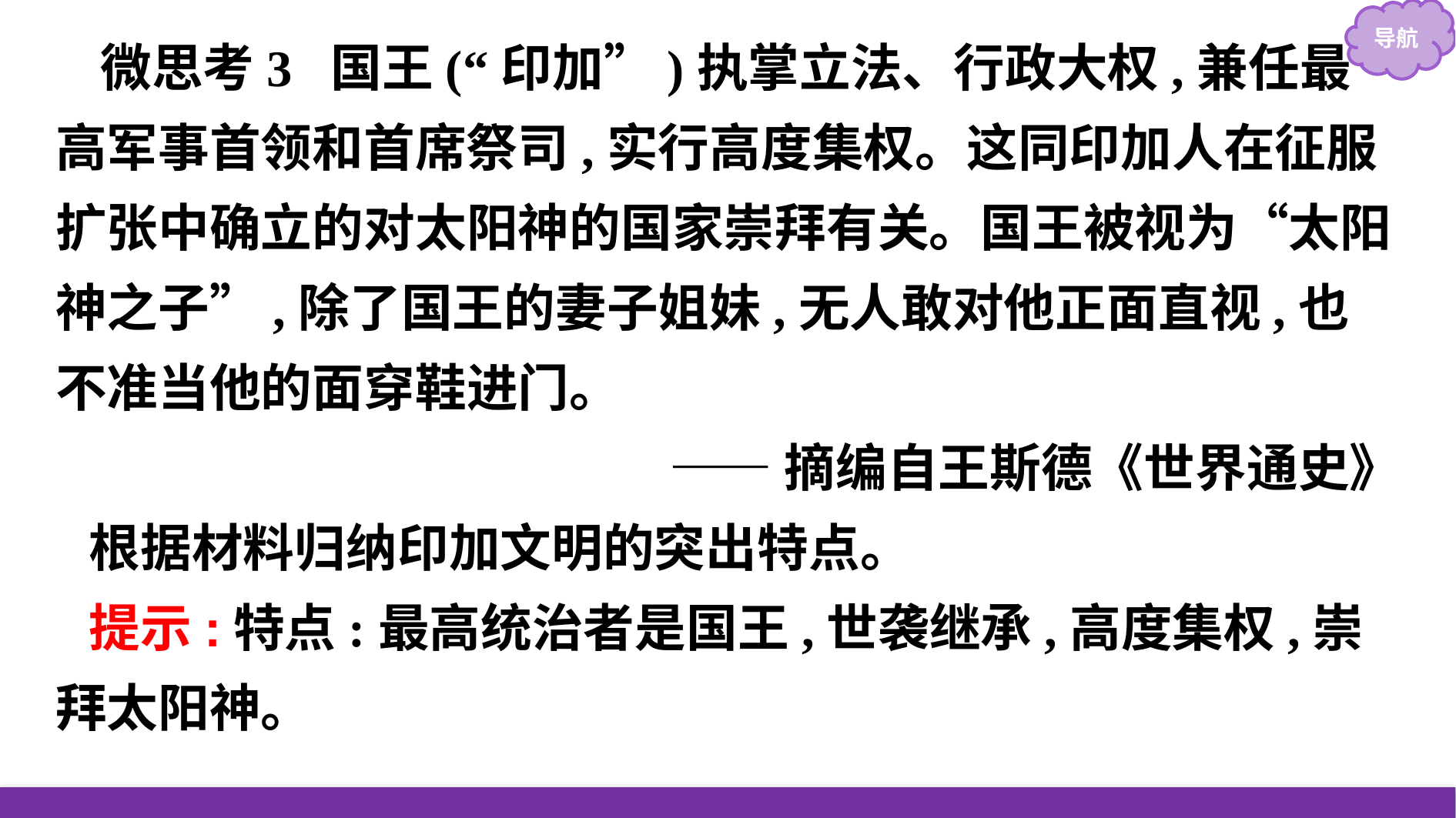

微思考3  国王(“印加”)执掌立法、行政大权,兼任最高军事首领和首席祭司,实行高度集权。这同印加人在征服扩张中确立的对太阳神的国家崇拜有关。国王被视为“太阳神之子”,除了国王的妻子姐妹,无人敢对他正面直视,也不准当他的面穿鞋进门。
——摘编自王斯德《世界通史》
根据材料归纳印加文明的突出特点。
提示:特点:最高统治者是国王,世袭继承,高度集权,崇拜太阳神。